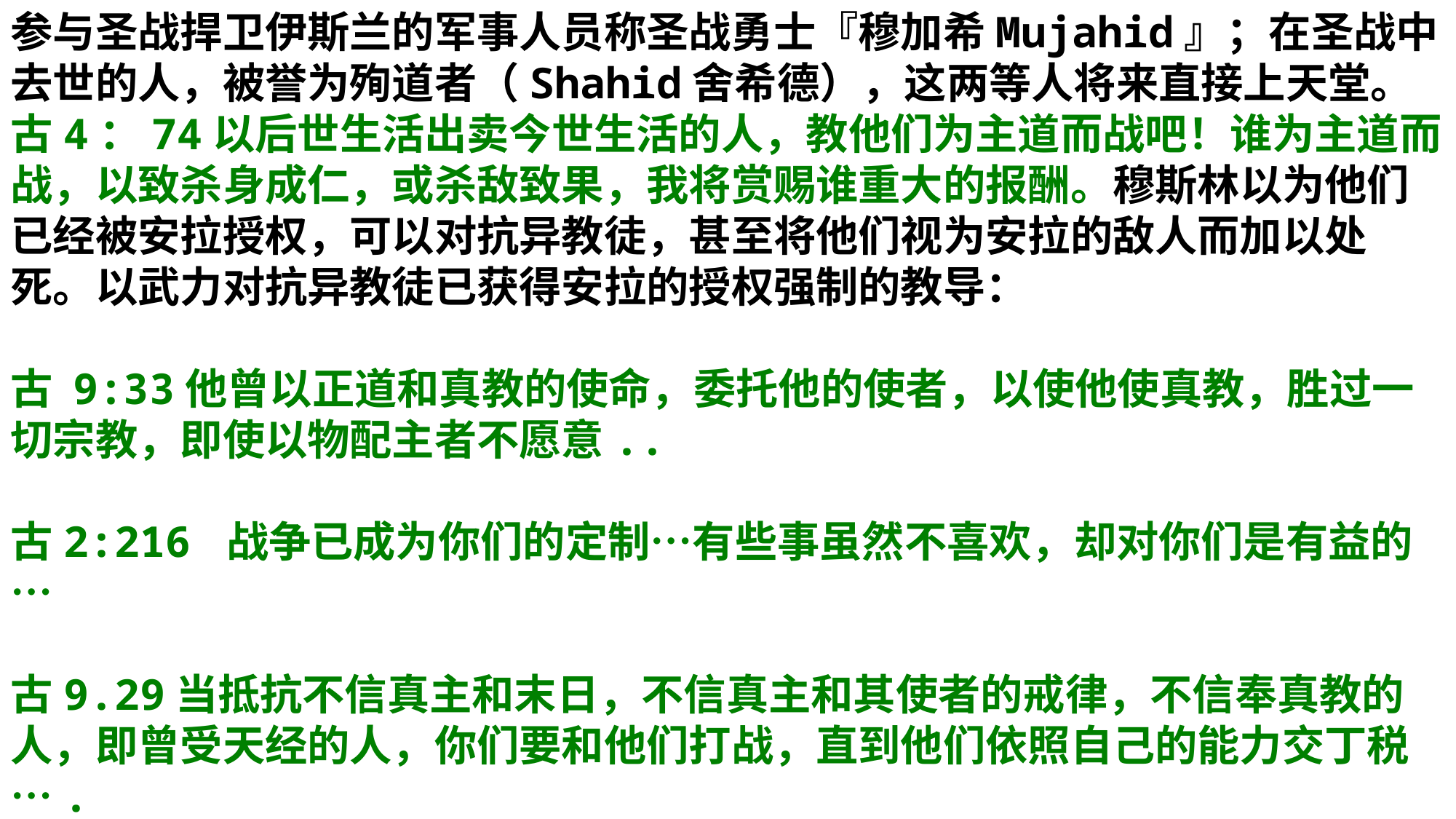

参与圣战捍卫伊斯兰的军事人员称圣战勇士『穆加希Mujahid』；在圣战中去世的人，被誉为殉道者（Shahid舍希德），这两等人将来直接上天堂。古4：74以后世生活出卖今世生活的人，教他们为主道而战吧！谁为主道而战，以致杀身成仁，或杀敌致果，我将赏赐谁重大的报酬。穆斯林以为他们已经被安拉授权，可以对抗异教徒，甚至将他们视为安拉的敌人而加以处死。以武力对抗异教徒已获得安拉的授权强制的教导：

古 9:33他曾以正道和真教的使命，委托他的使者，以使他使真教，胜过一切宗教，即使以物配主者不愿意..

古2:216 战争已成为你们的定制…有些事虽然不喜欢，却对你们是有益的…

古9.29当抵抗不信真主和末日，不信真主和其使者的戒律，不信奉真教的人，即曾受天经的人，你们要和他们打战，直到他们依照自己的能力交丁税….